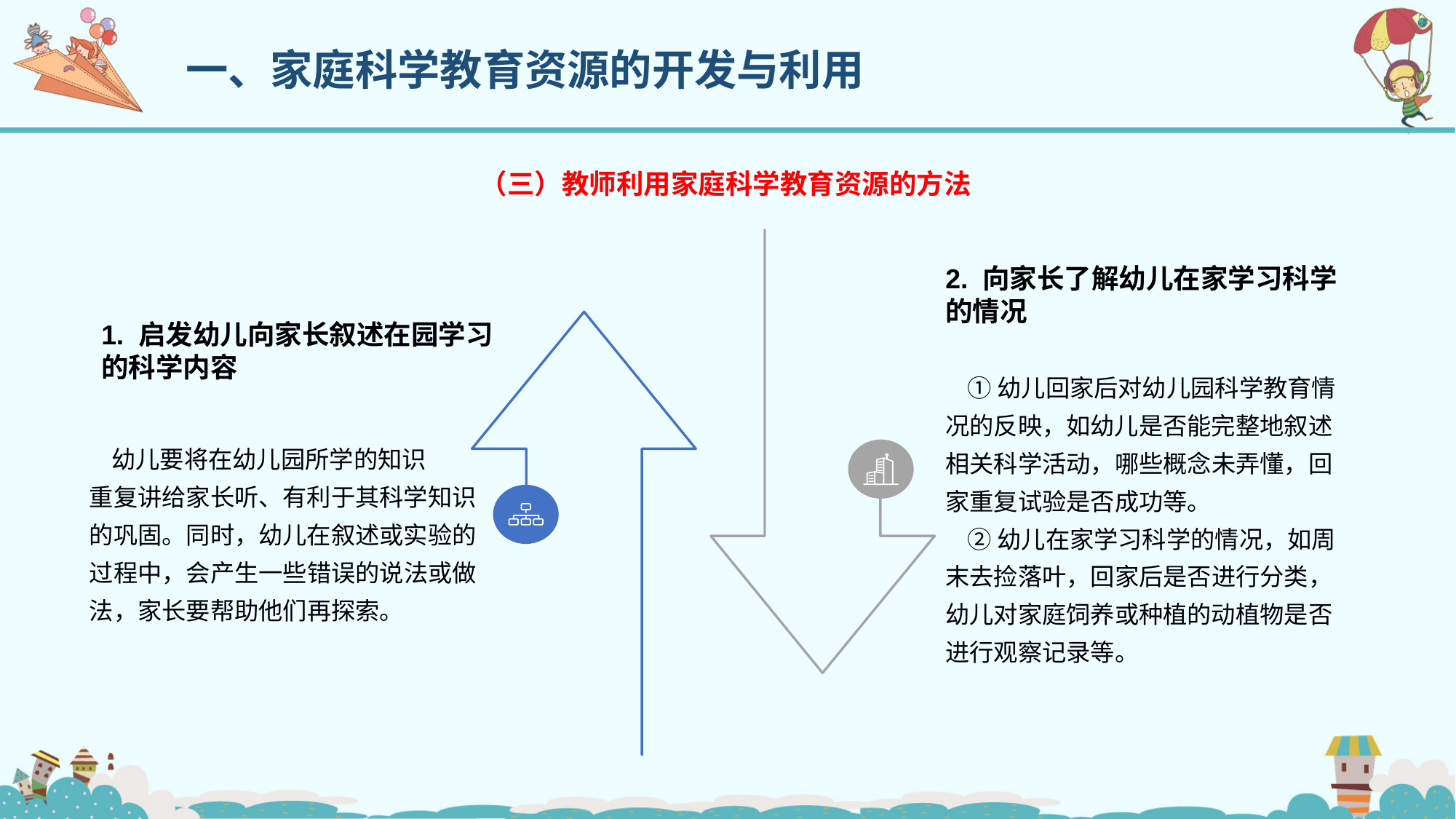

一、家庭科学教育资源的开发与利用

（三）教师利用家庭科学教育资源的方法

2. 向家长了解幼儿在家学习科学的情况
1. 启发幼儿向家长叙述在园学习的科学内容
    ①幼儿回家后对幼儿园科学教育情况的反映，如幼儿是否能完整地叙述相关科学活动，哪些概念未弄懂，回家重复试验是否成功等。
    ②幼儿在家学习科学的情况，如周末去捡落叶，回家后是否进行分类，幼儿对家庭饲养或种植的动植物是否进行观察记录等。
   幼儿要将在幼儿园所学的知识
重复讲给家长听、有利于其科学知识的巩固。同时，幼儿在叙述或实验的过程中，会产生一些错误的说法或做法，家长要帮助他们再探索。